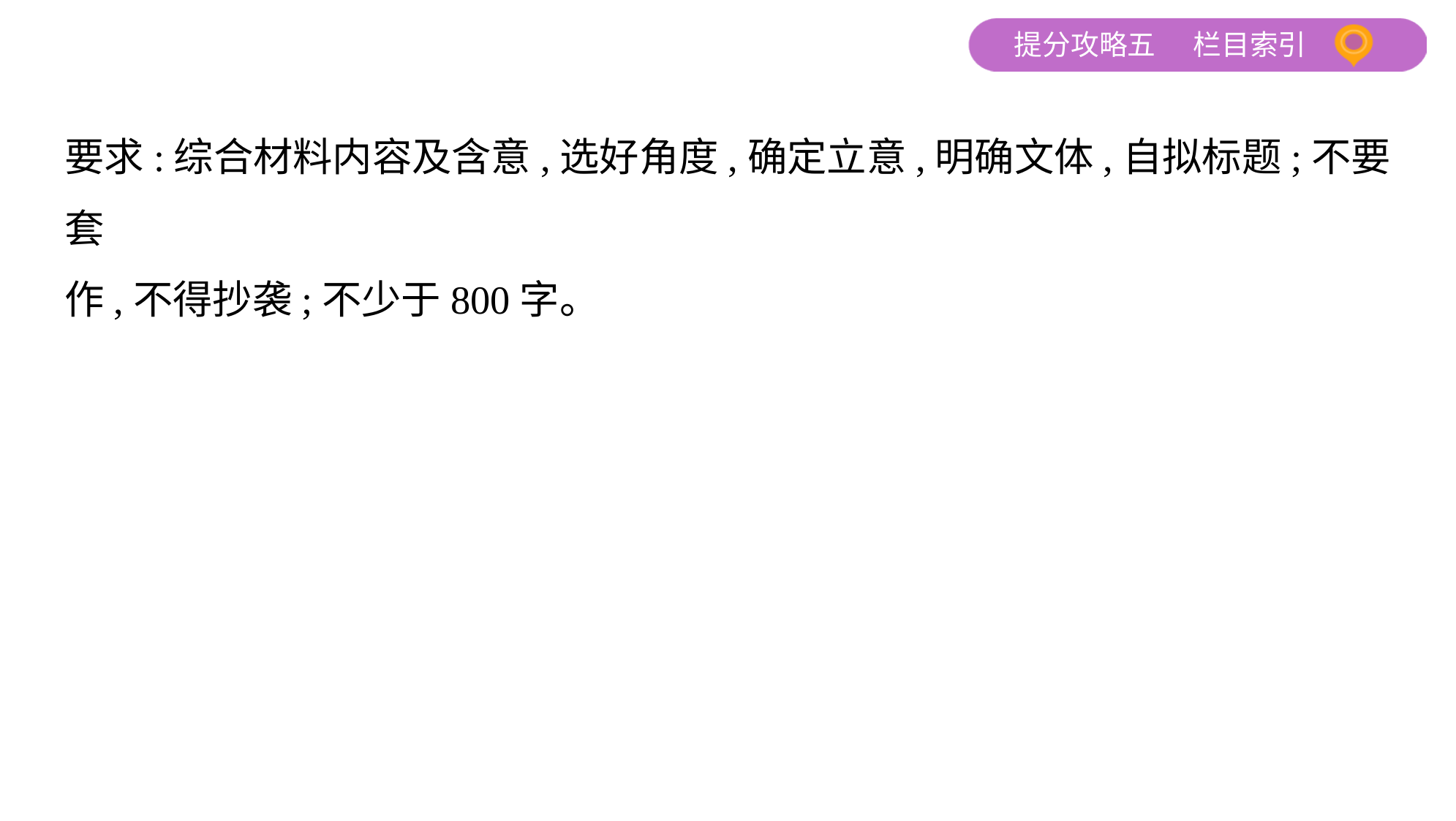

要求:综合材料内容及含意,选好角度,确定立意,明确文体,自拟标题;不要套
作,不得抄袭;不少于800字。